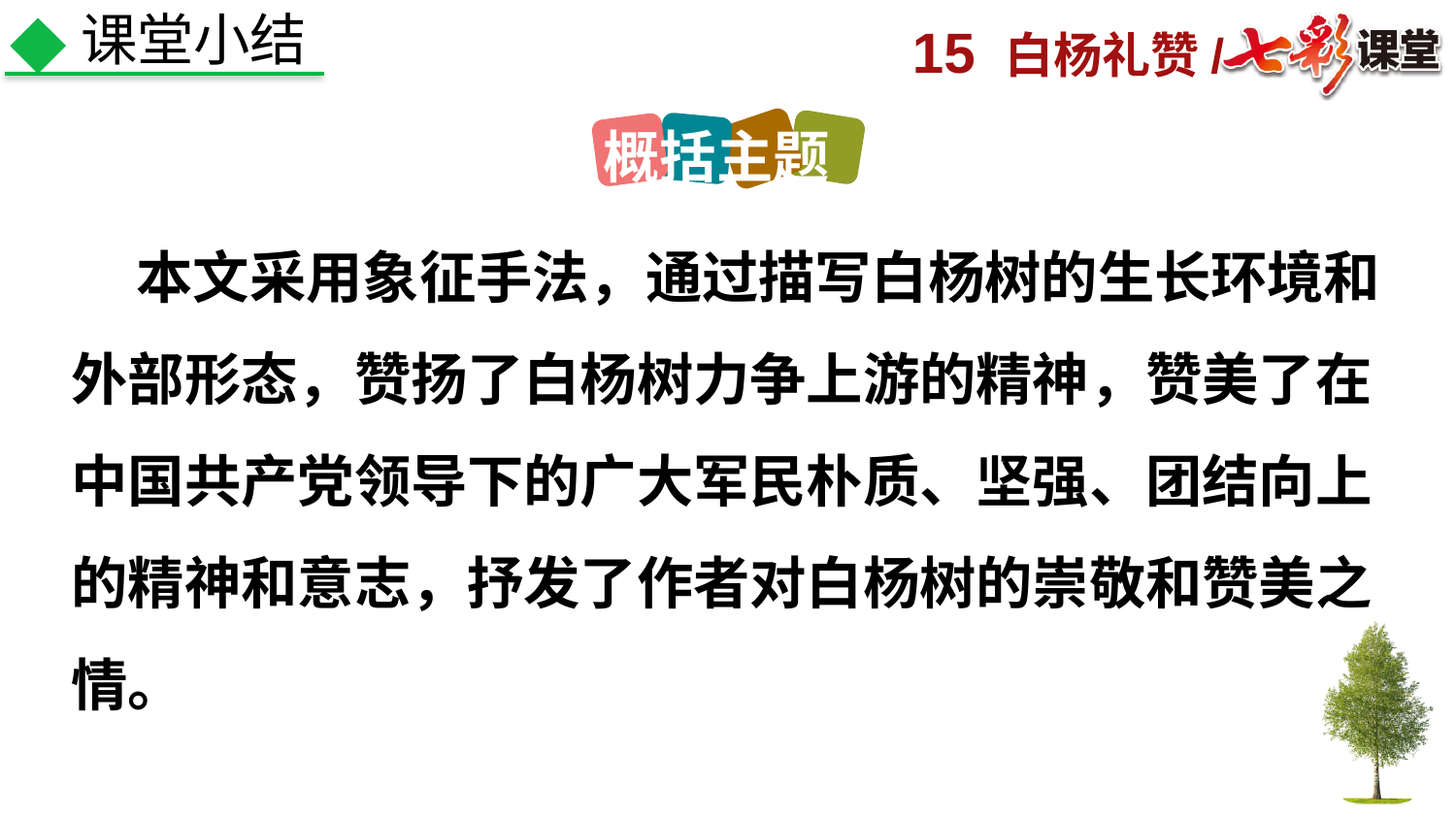

课堂小结

概括主题

    本文采用象征手法，通过描写白杨树的生长环境和外部形态，赞扬了白杨树力争上游的精神，赞美了在中国共产党领导下的广大军民朴质、坚强、团结向上的精神和意志，抒发了作者对白杨树的崇敬和赞美之情。